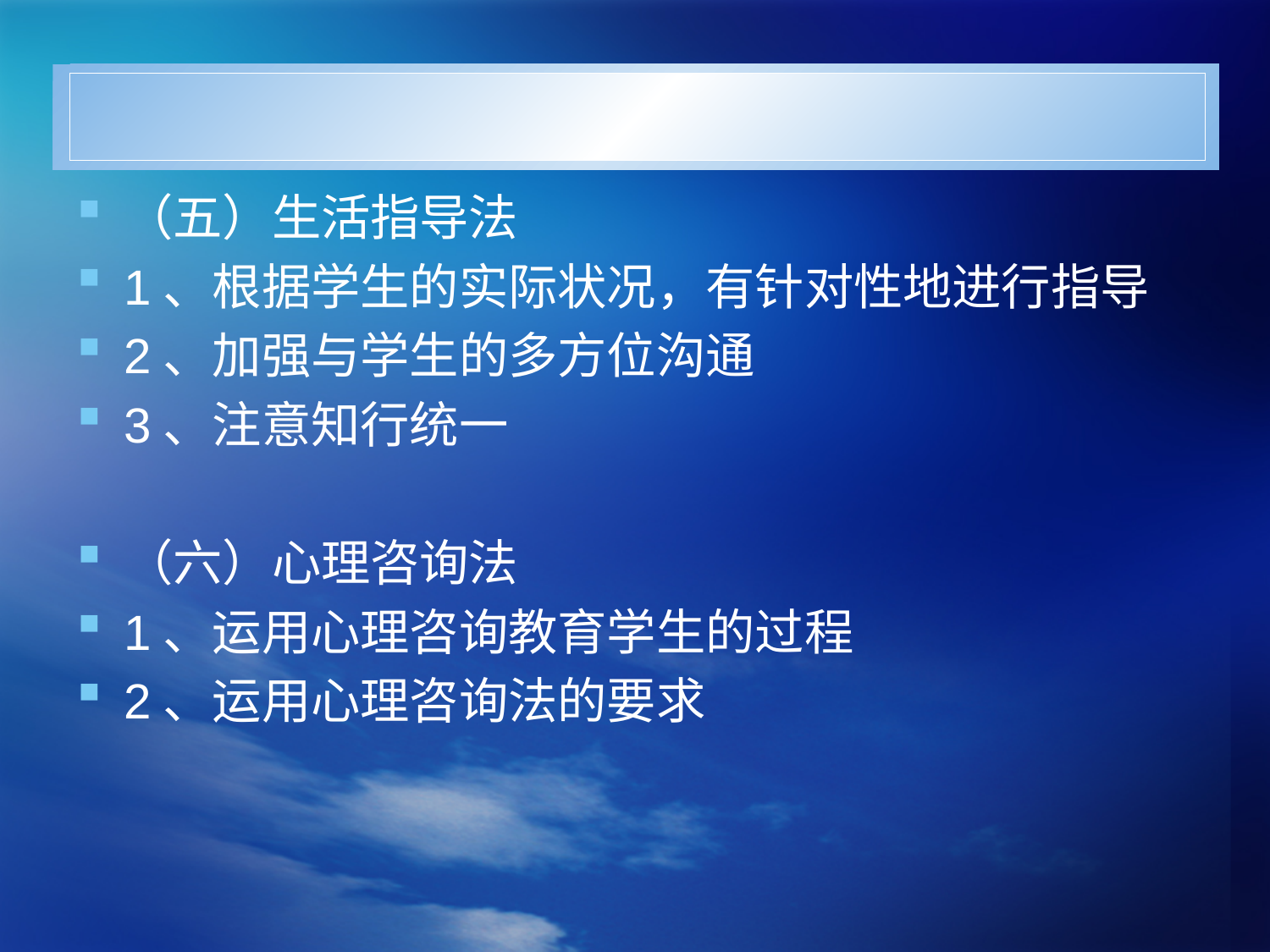

#
（五）生活指导法
1、根据学生的实际状况，有针对性地进行指导
2、加强与学生的多方位沟通
3、注意知行统一

（六）心理咨询法
1、运用心理咨询教育学生的过程
2、运用心理咨询法的要求